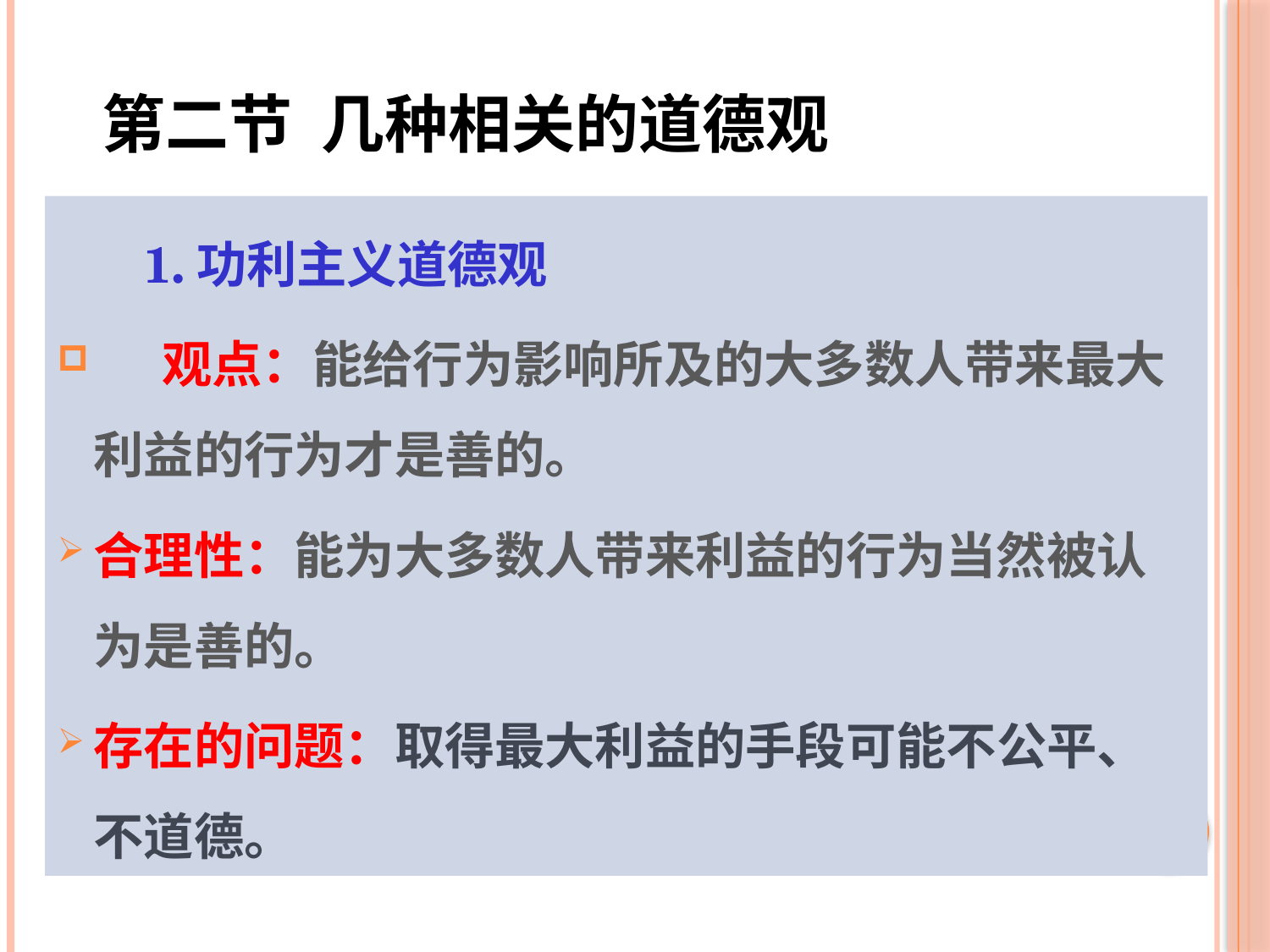

#
第二节  几种相关的道德观
      1.功利主义道德观
     观点：能给行为影响所及的大多数人带来最大利益的行为才是善的。
合理性：能为大多数人带来利益的行为当然被认为是善的。
存在的问题：取得最大利益的手段可能不公平、不道德。